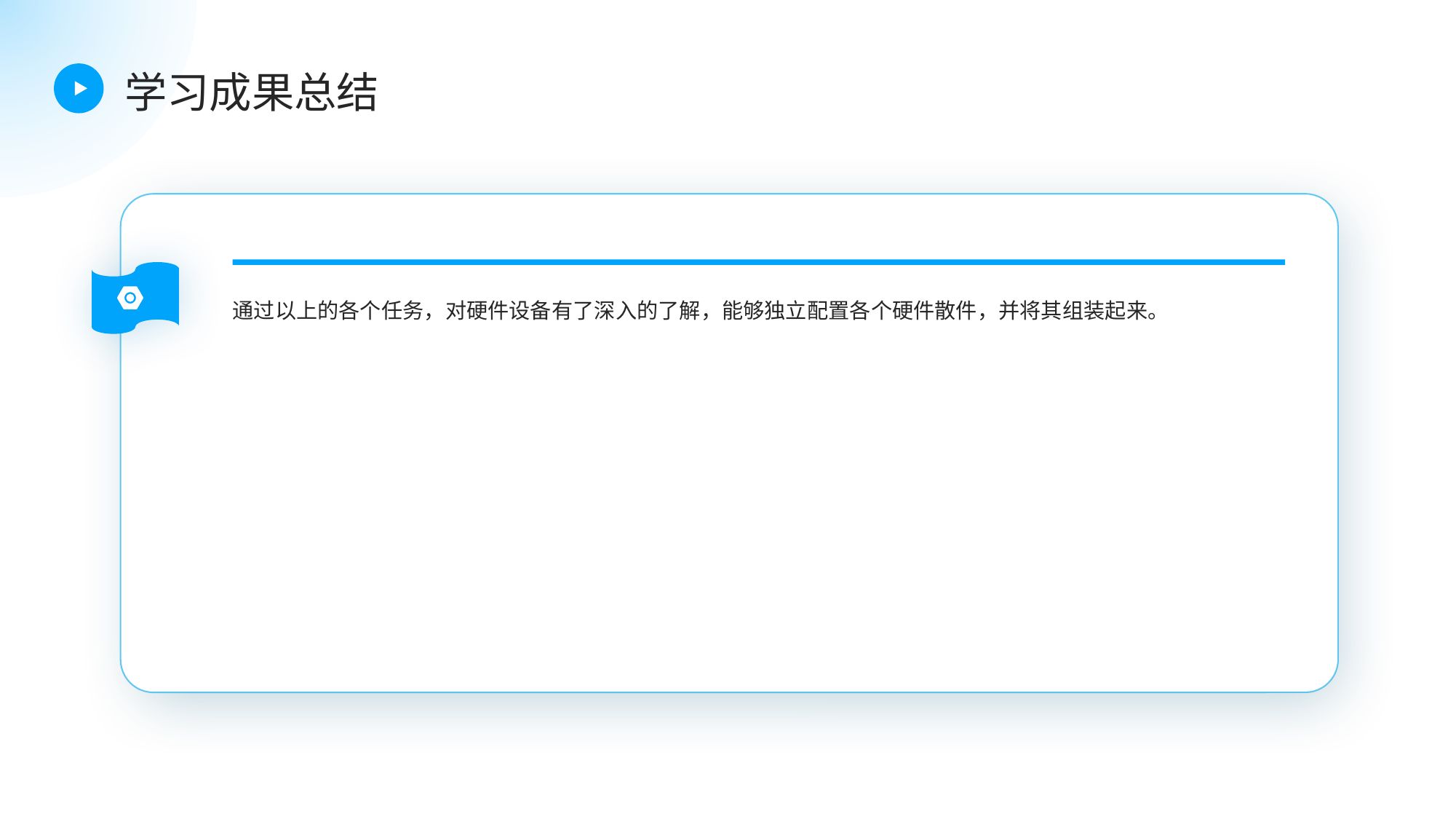

学习成果总结

通过以上的各个任务，对硬件设备有了深入的了解，能够独立配置各个硬件散件，并将其组装起来。